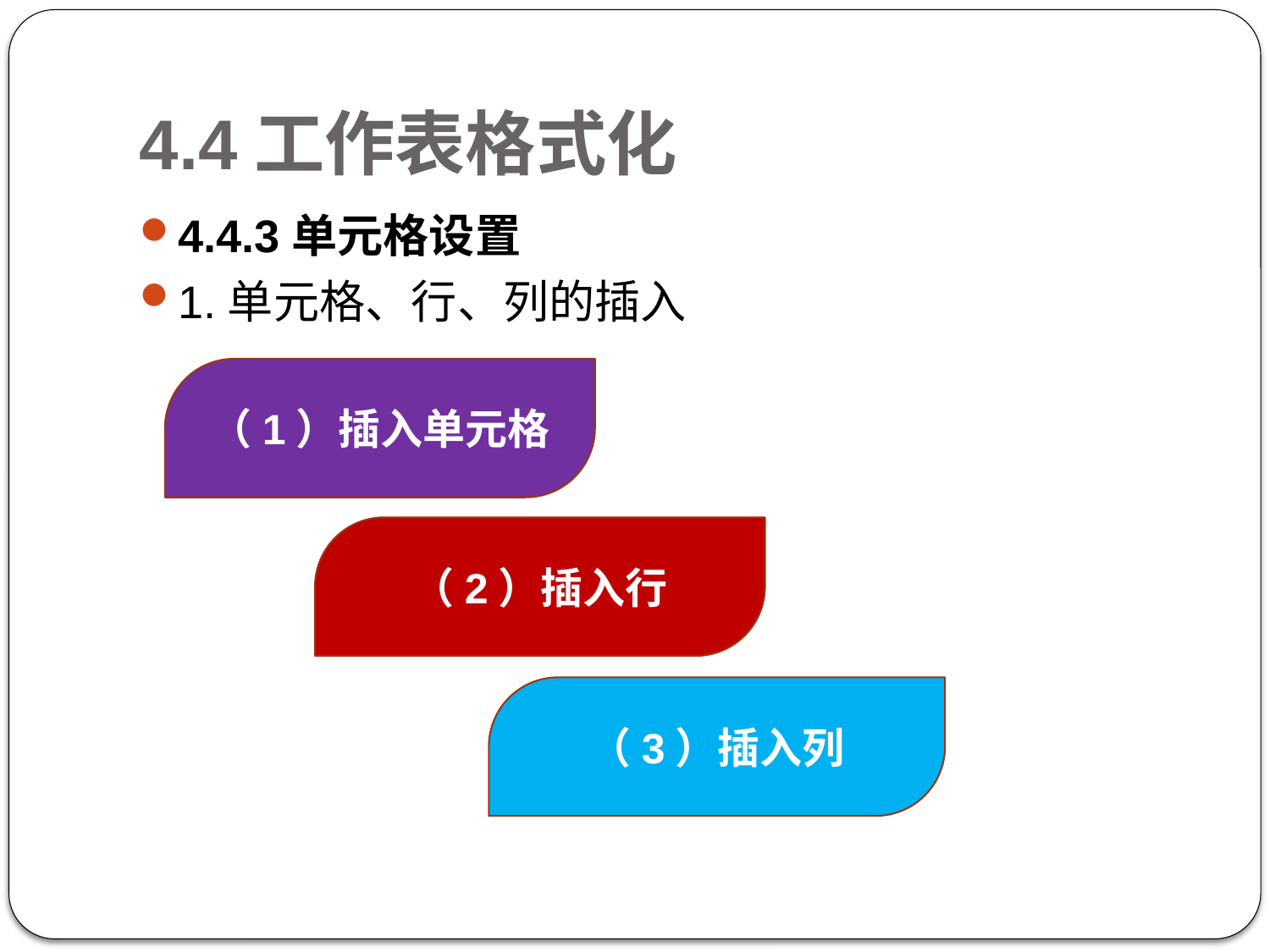

# 4.4工作表格式化
4.4.3单元格设置
1.单元格、行、列的插入

（1）插入单元格
（2）插入行
（3）插入列